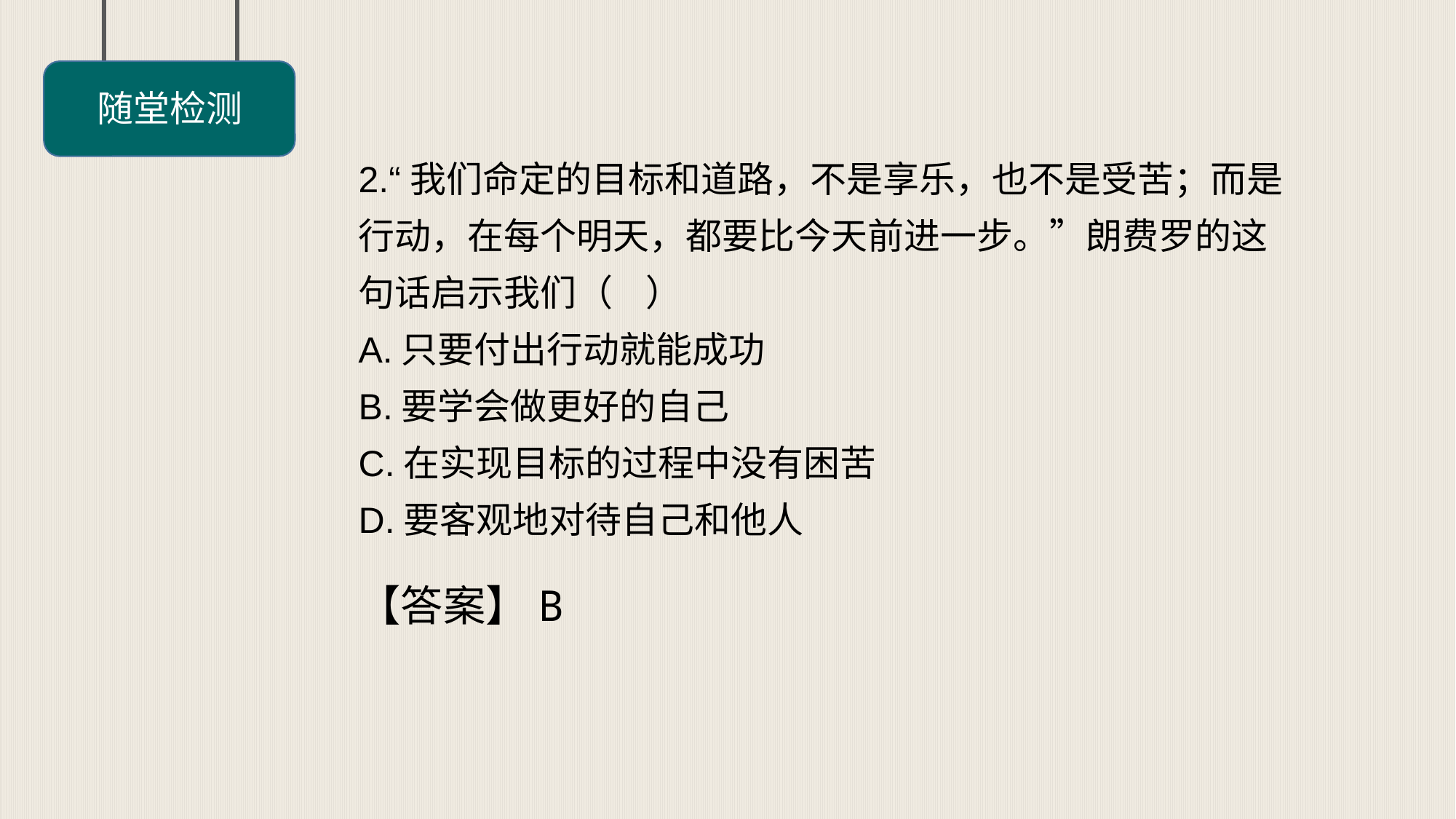

随堂检测
2.“我们命定的目标和道路，不是享乐，也不是受苦；而是行动，在每个明天，都要比今天前进一步。”朗费罗的这句话启示我们（    ）
A.只要付出行动就能成功
B.要学会做更好的自己
C.在实现目标的过程中没有困苦
D.要客观地对待自己和他人
【答案】B